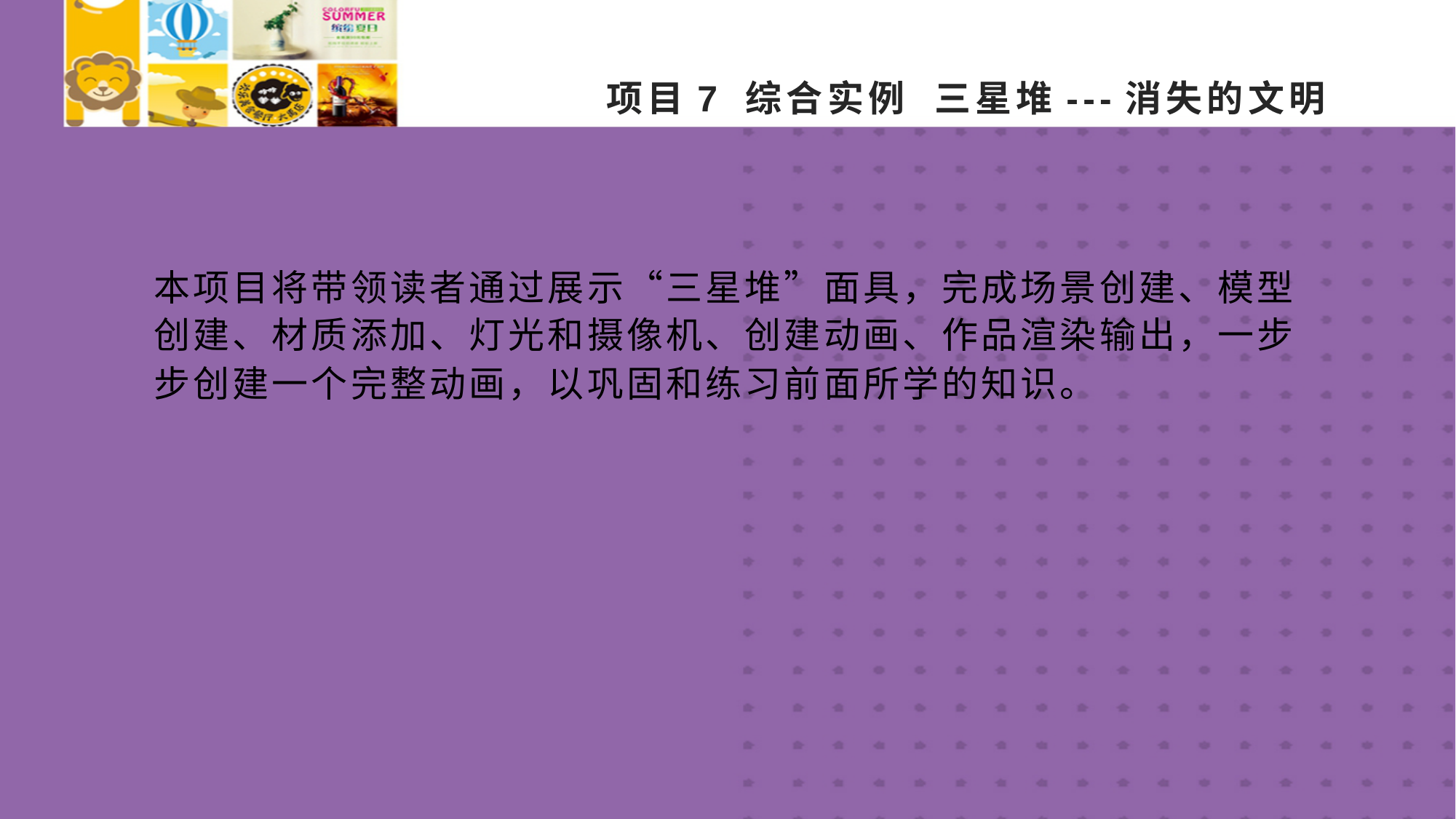

# 项目7 综合实例  三星堆---消失的文明
本项目将带领读者通过展示“三星堆”面具，完成场景创建、模型创建、材质添加、灯光和摄像机、创建动画、作品渲染输出，一步步创建一个完整动画，以巩固和练习前面所学的知识。